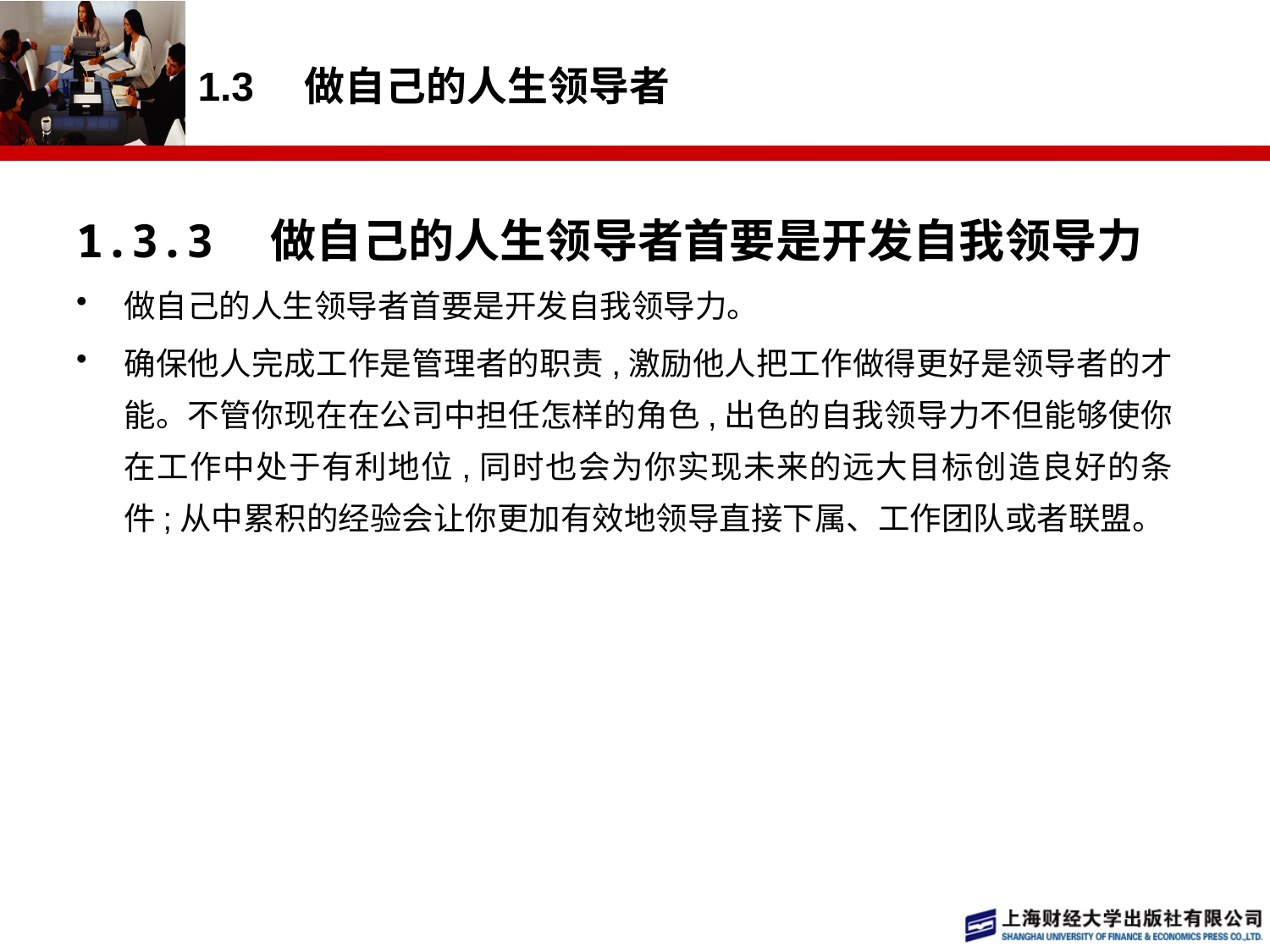

# 1.3　做自己的人生领导者
1.3.3　做自己的人生领导者首要是开发自我领导力
做自己的人生领导者首要是开发自我领导力。
确保他人完成工作是管理者的职责,激励他人把工作做得更好是领导者的才能。不管你现在在公司中担任怎样的角色,出色的自我领导力不但能够使你在工作中处于有利地位,同时也会为你实现未来的远大目标创造良好的条件;从中累积的经验会让你更加有效地领导直接下属、工作团队或者联盟。